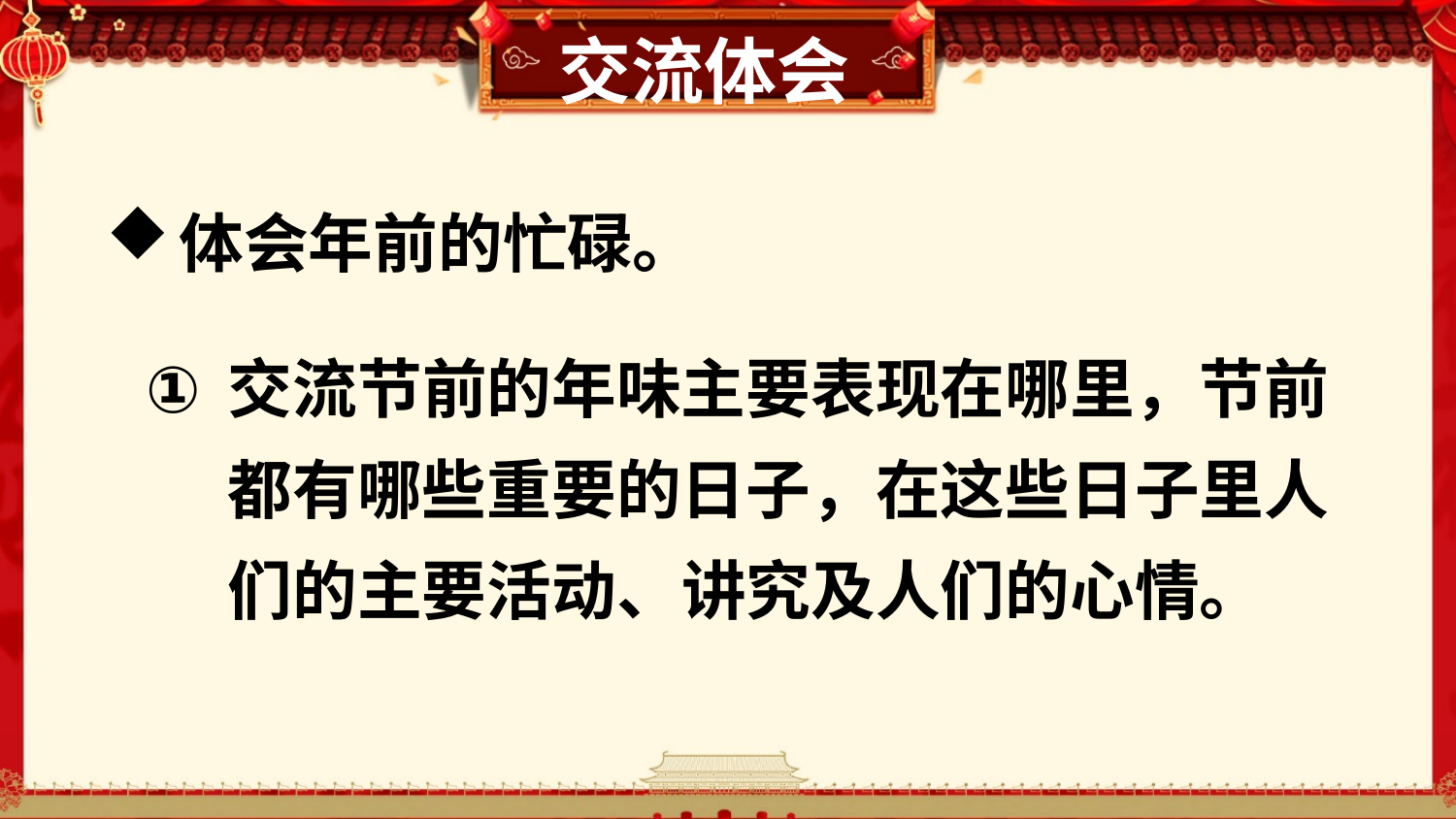

交流体会
体会年前的忙碌。
交流节前的年味主要表现在哪里，节前都有哪些重要的日子，在这些日子里人们的主要活动、讲究及人们的心情。